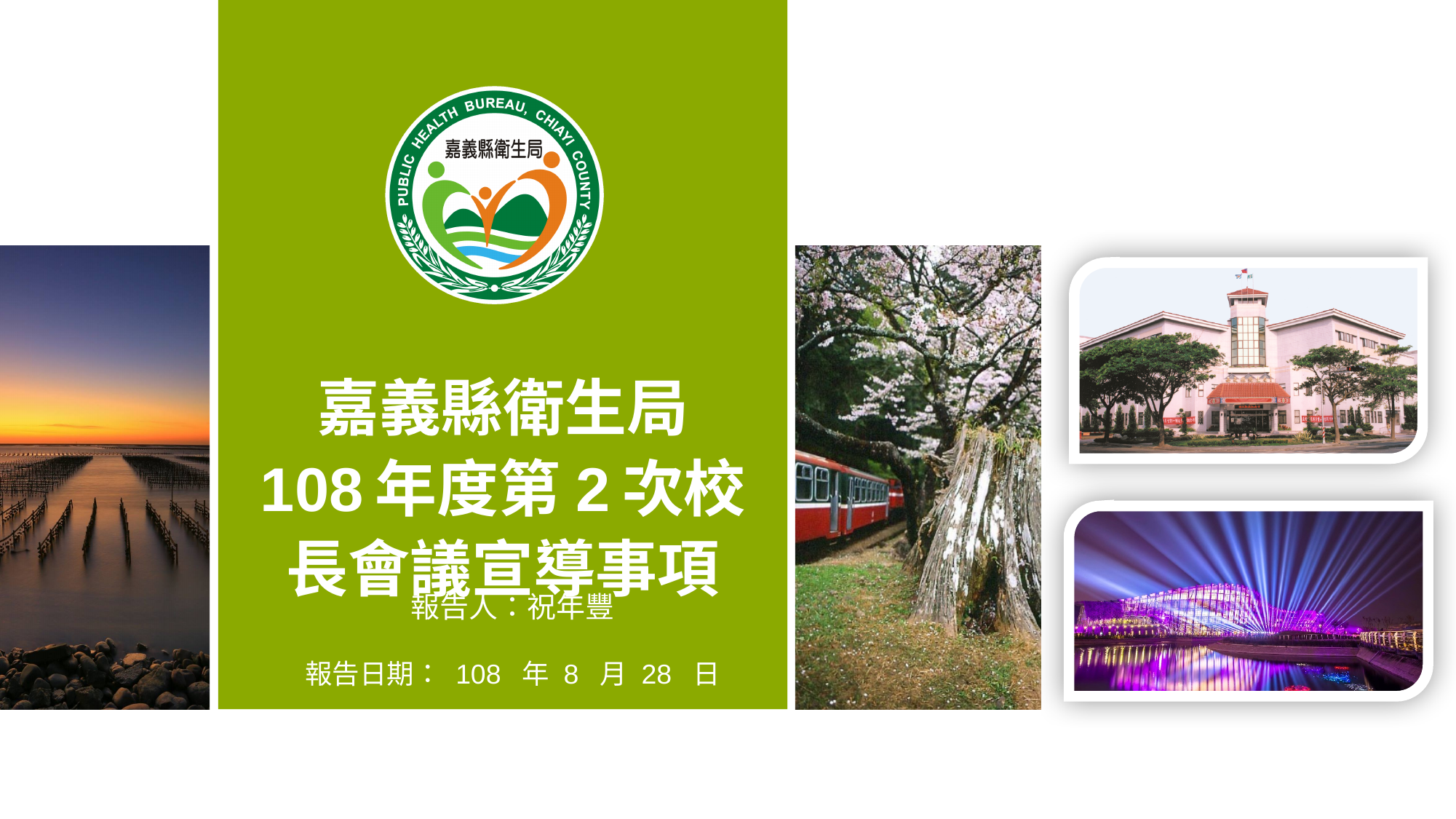

# 嘉義縣衛生局 108年度第2次校長會議宣導事項
報告人：祝年豐
報告日期： 108  年 8  月 28  日